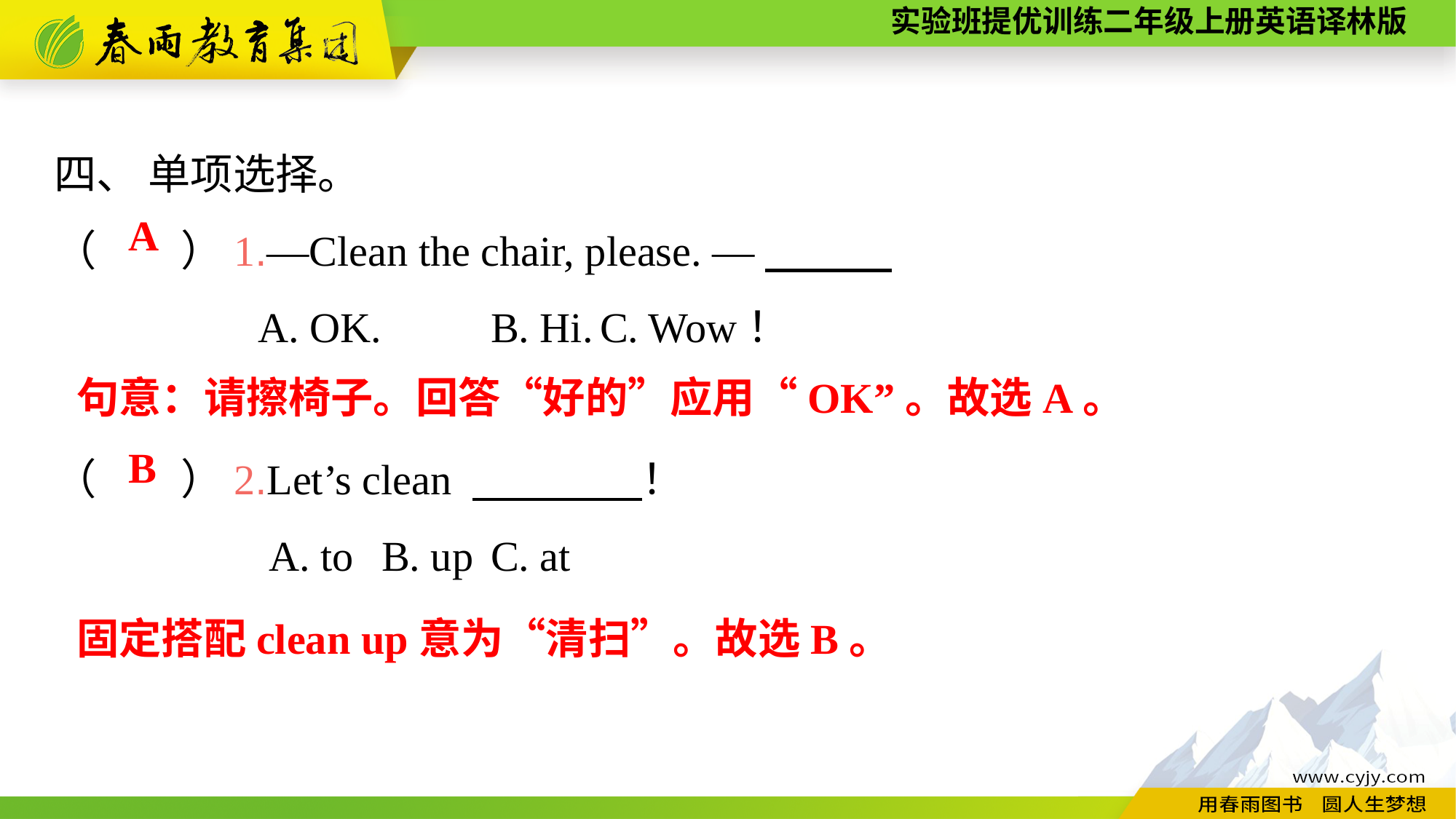

四、 单项选择。
（　　）1.—Clean the chair, please. —
A. OK.	B. Hi.	C. Wow！

（　　）2.Let’s clean 　　　　！
A. to	B. up	C. at
A
句意：请擦椅子。回答“好的”应用“OK”。故选A。
B
固定搭配clean up意为“清扫”。故选B。